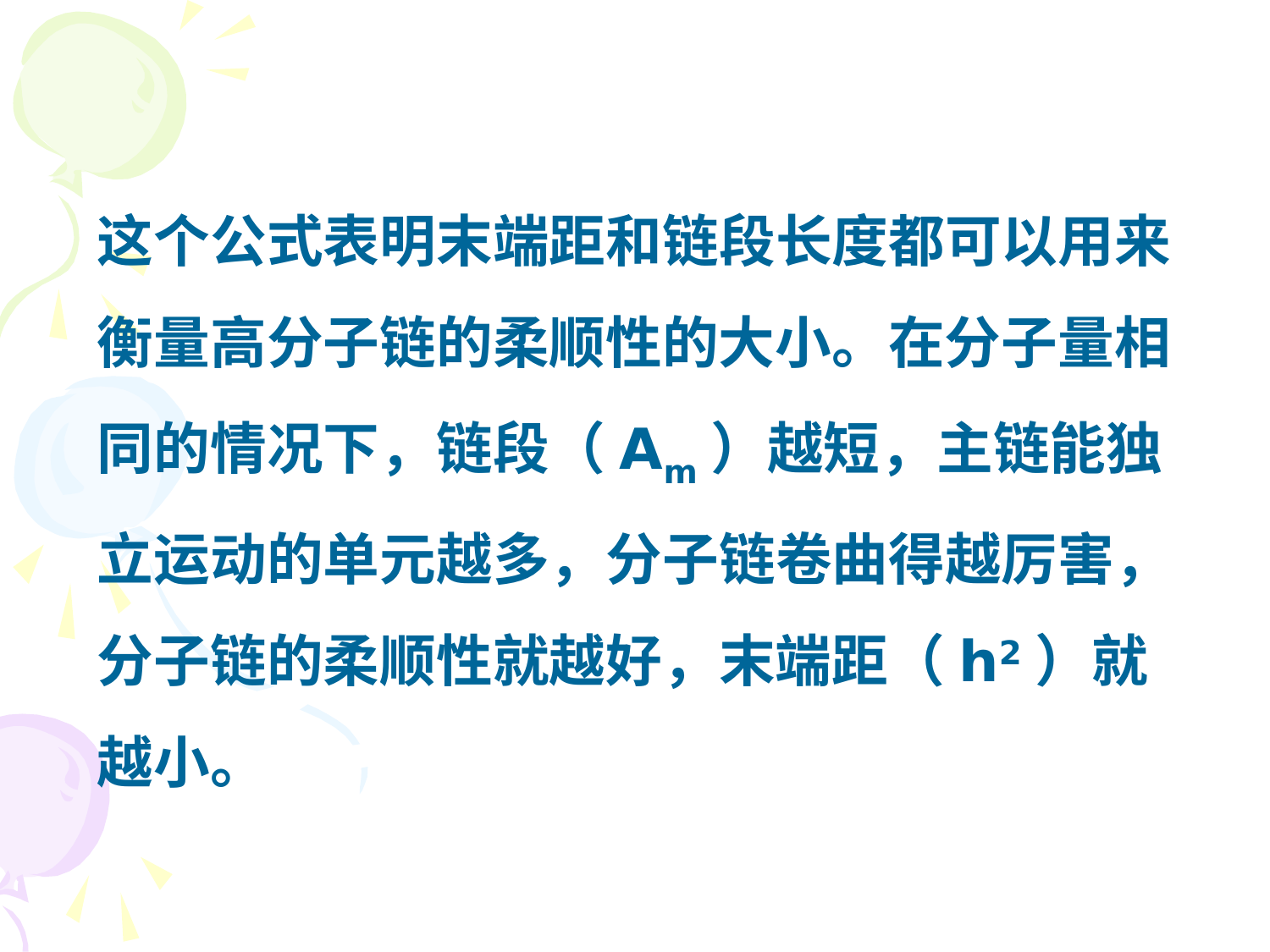

这个公式表明末端距和链段长度都可以用来
衡量高分子链的柔顺性的大小。在分子量相同的情况下，链段（Am）越短，主链能独立运动的单元越多，分子链卷曲得越厉害，分子链的柔顺性就越好，末端距（h2）就越小。